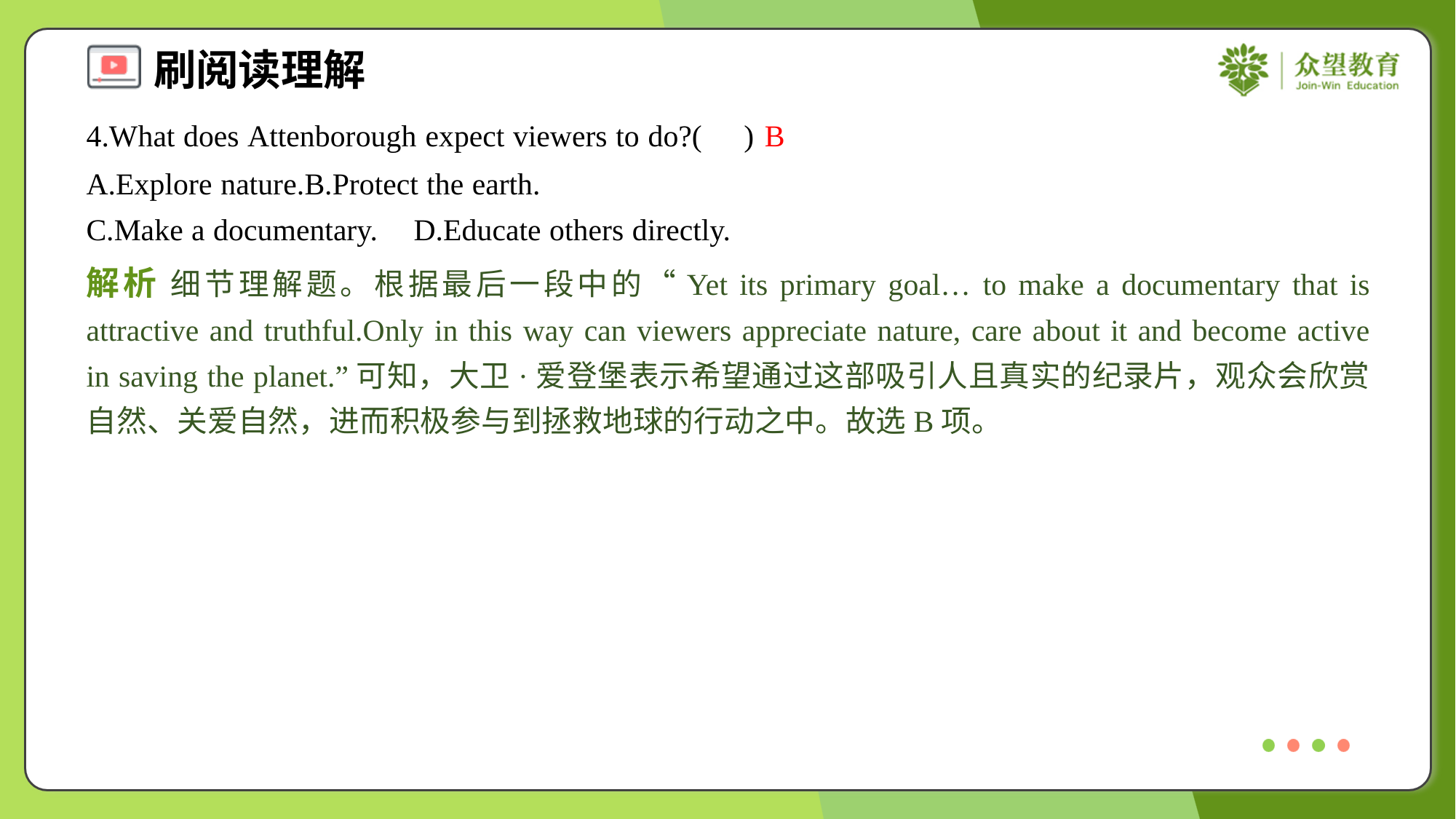

4.What does Attenborough expect viewers to do?(     )
B
A.Explore nature.	B.Protect the earth.
C.Make a documentary.	D.Educate others directly.
解析 细节理解题。根据最后一段中的“Yet its primary goal… to make a documentary that is attractive and truthful.Only in this way can viewers appreciate nature, care about it and become active in saving the planet.”可知，大卫·爱登堡表示希望通过这部吸引人且真实的纪录片，观众会欣赏自然、关爱自然，进而积极参与到拯救地球的行动之中。故选B项。